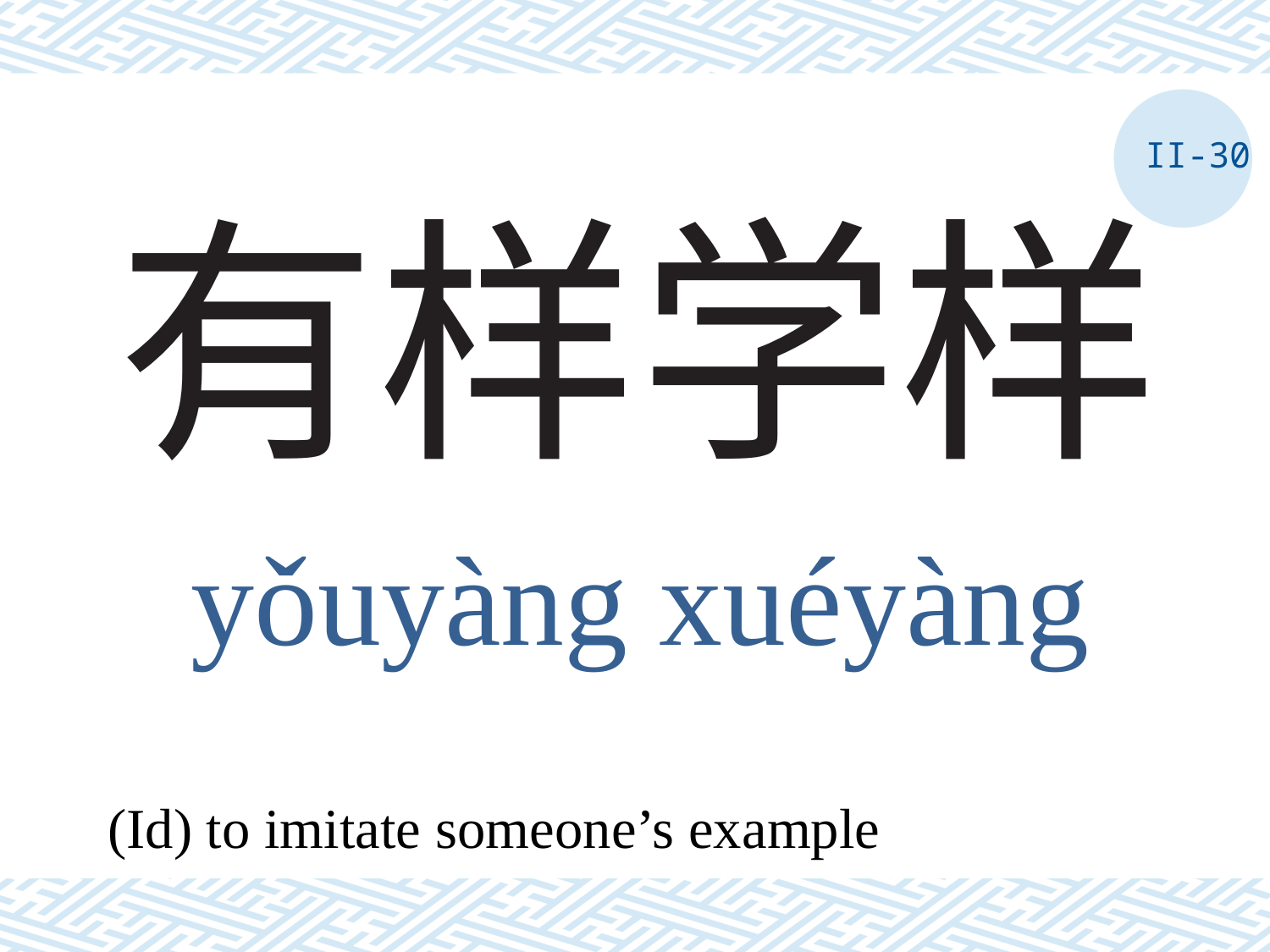

II-30

# 有样学样
yǒuyàng xuéyàng
(Id) to imitate someone’s example